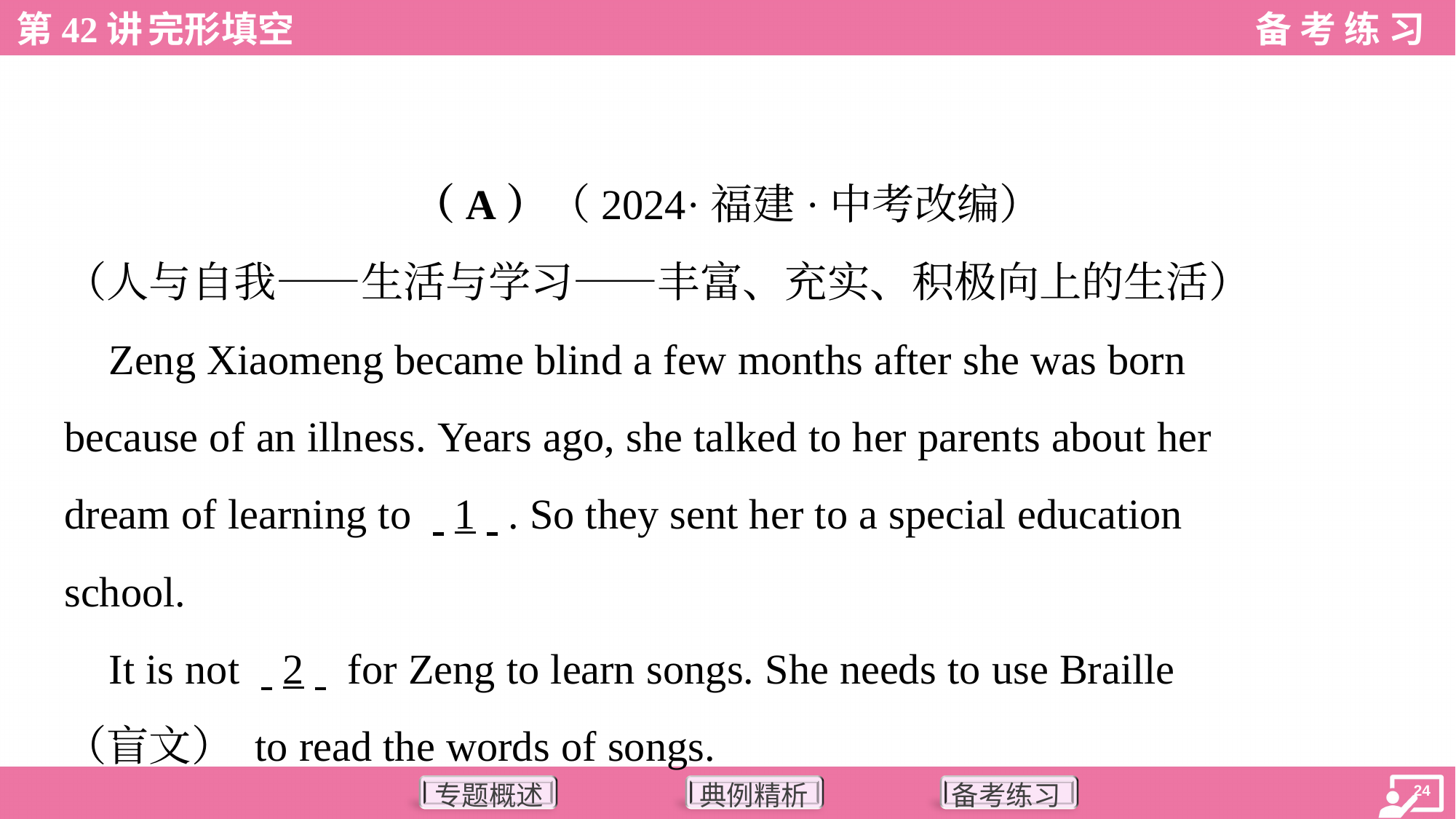

（A）（2024·福建·中考改编）
（人与自我——生活与学习——丰富、充实、积极向上的生活）
    Zeng Xiaomeng became blind a few months after she was born
because of an illness. Years ago, she talked to her parents about her
dream of learning to . .1. .. So they sent her to a special education
school.
    It is not . .2. . for Zeng to learn songs. She needs to use Braille
（盲文） to read the words of songs.